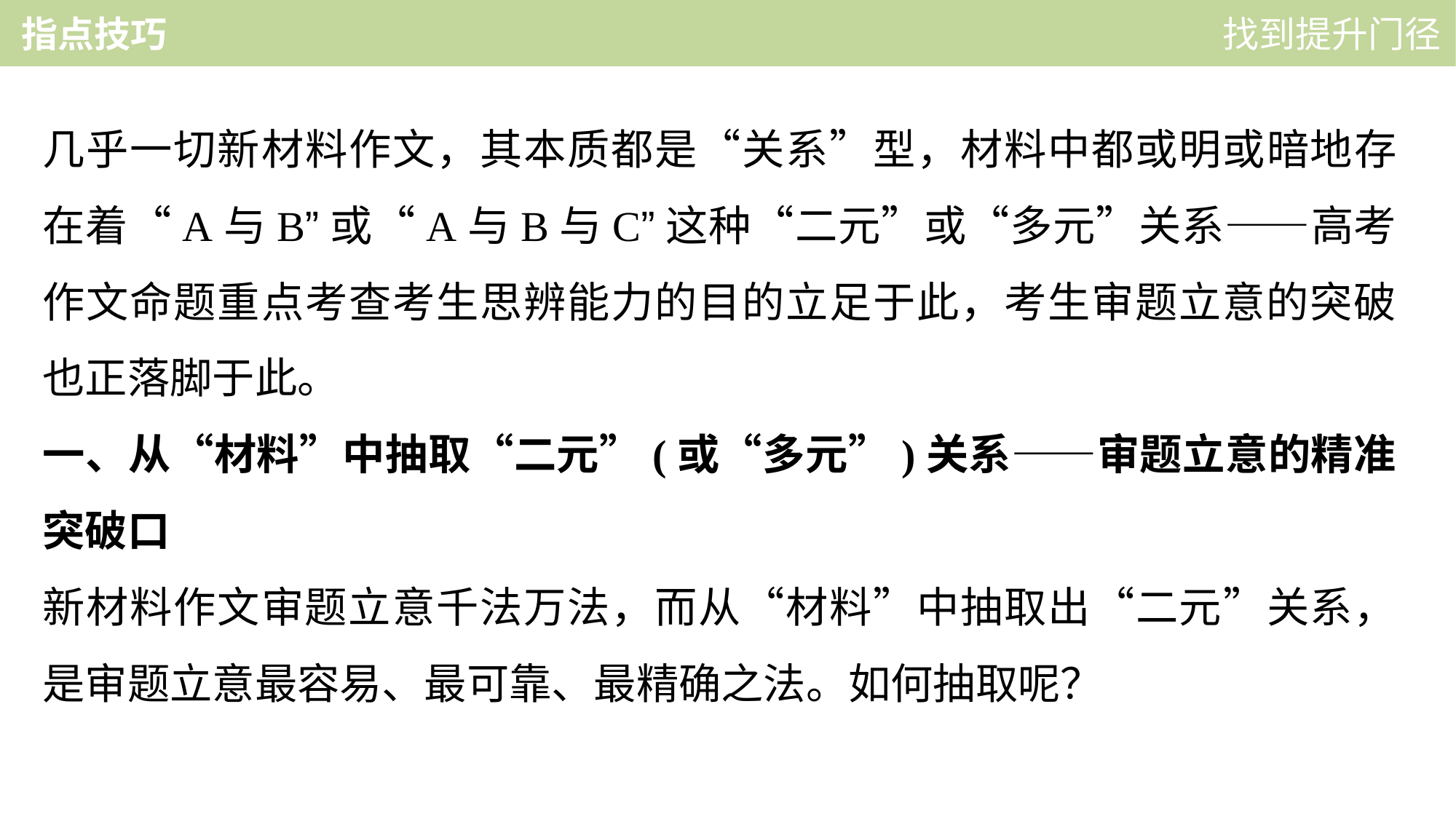

指点技巧										找到提升门径
几乎一切新材料作文，其本质都是“关系”型，材料中都或明或暗地存在着“A与B”或“A与B与C”这种“二元”或“多元”关系——高考作文命题重点考查考生思辨能力的目的立足于此，考生审题立意的突破也正落脚于此。
一、从“材料”中抽取“二元”(或“多元”)关系——审题立意的精准突破口
新材料作文审题立意千法万法，而从“材料”中抽取出“二元”关系，是审题立意最容易、最可靠、最精确之法。如何抽取呢？